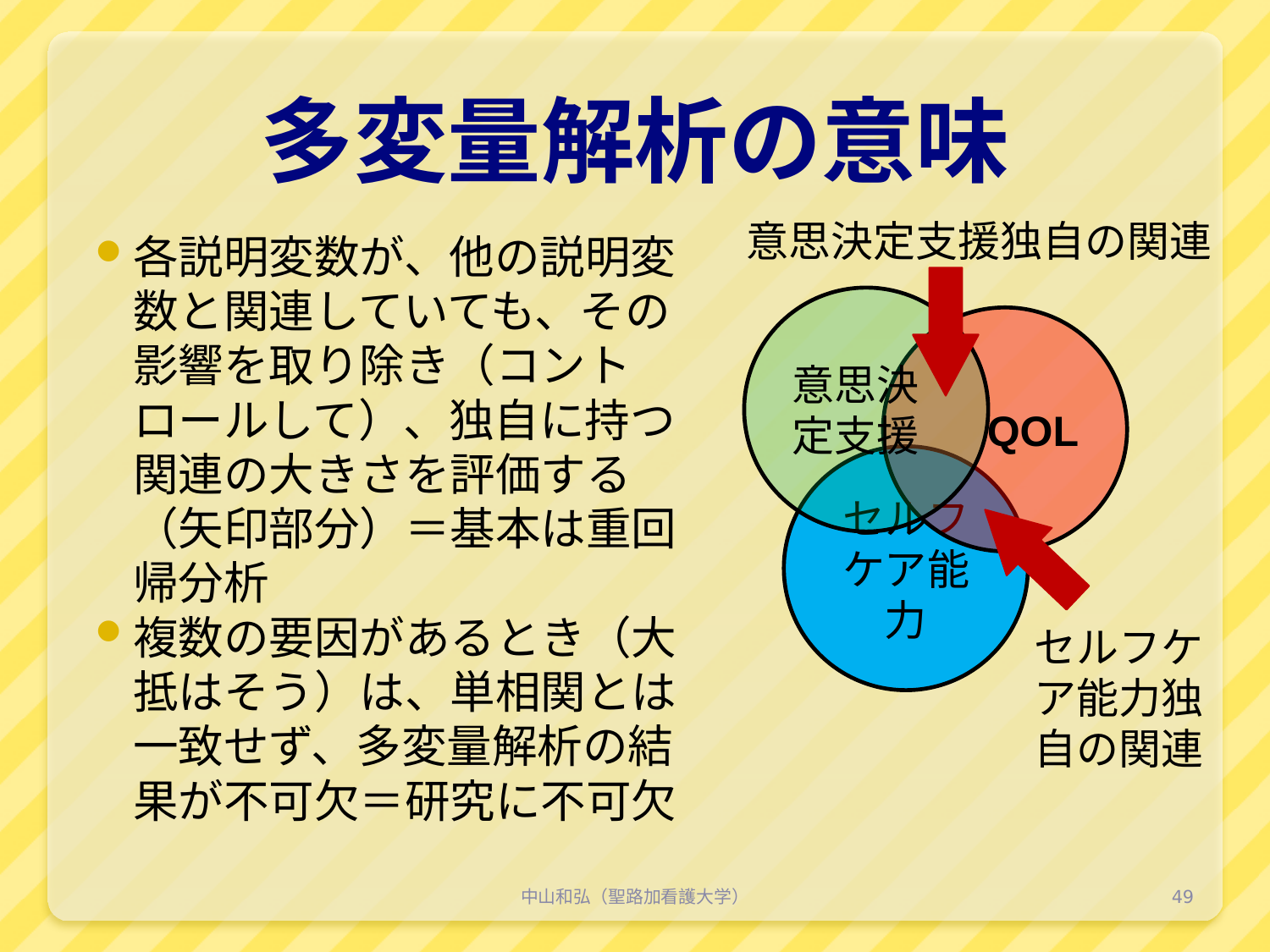

# 多変量解析の意味
意思決定支援独自の関連
各説明変数が、他の説明変数と関連していても、その影響を取り除き（コントロールして）、独自に持つ関連の大きさを評価する（矢印部分）＝基本は重回帰分析
複数の要因があるとき（大抵はそう）は、単相関とは一致せず、多変量解析の結果が不可欠＝研究に不可欠

意思決定支援
QOL
セルフケア能力

セルフケア能力独自の関連
中山和弘（聖路加看護大学）
49